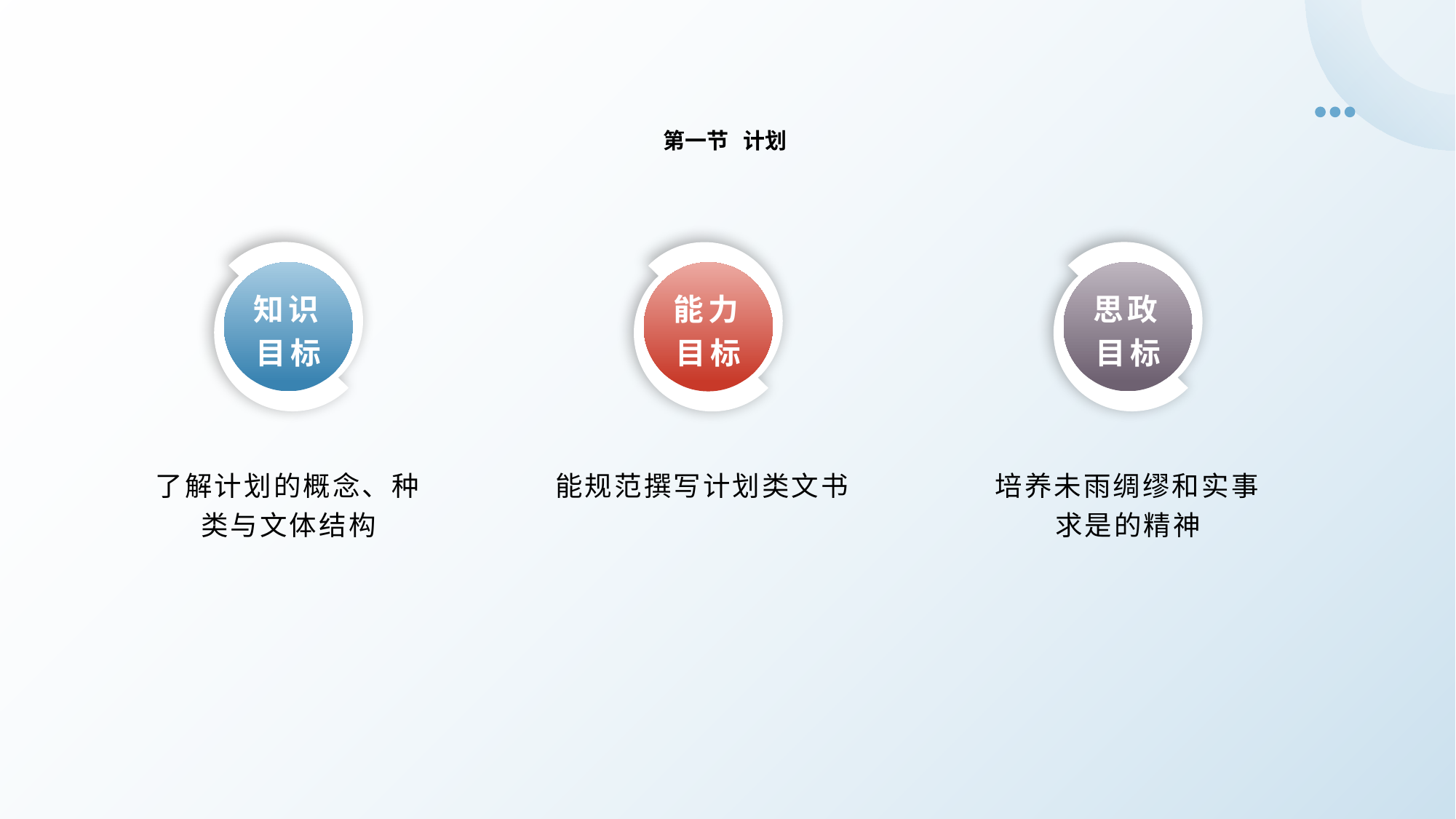

第一节   计划

知识目标
思政目标
能力目标
了解计划的概念、种类与文体结构

培养未雨绸缪和实事求是的精神
能规范撰写计划类文书